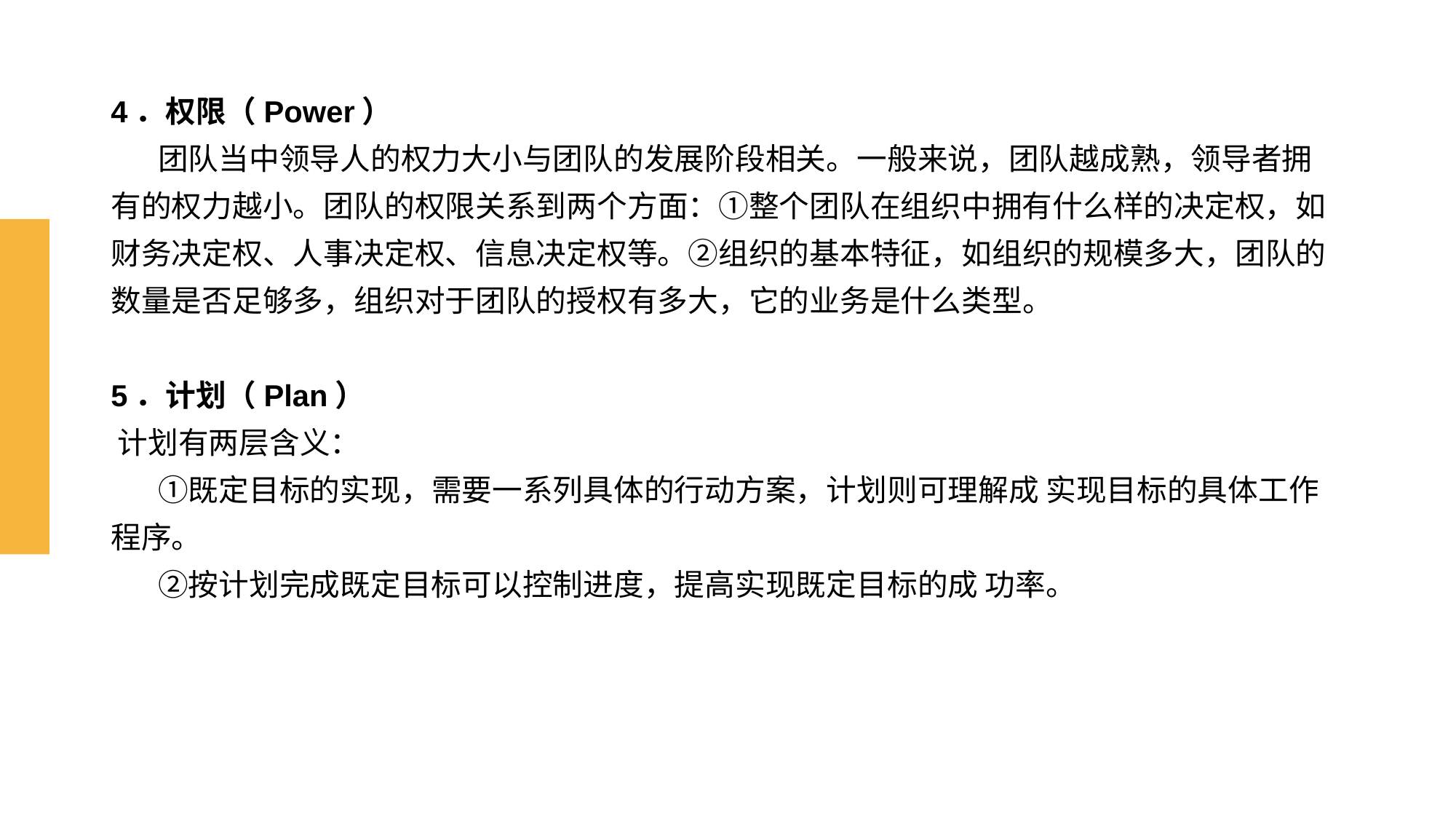

# 4．权限（Power） 团队当中领导人的权力大小与团队的发展阶段相关。一般来说，团队越成熟，领导者拥 有的权力越小。团队的权限关系到两个方面：①整个团队在组织中拥有什么样的决定权，如 财务决定权、人事决定权、信息决定权等。②组织的基本特征，如组织的规模多大，团队的数量是否足够多，组织对于团队的授权有多大，它的业务是什么类型。 5．计划（Plan） 计划有两层含义： ①既定目标的实现，需要一系列具体的行动方案，计划则可理解成 实现目标的具体工作程序。 ②按计划完成既定目标可以控制进度，提高实现既定目标的成 功率。